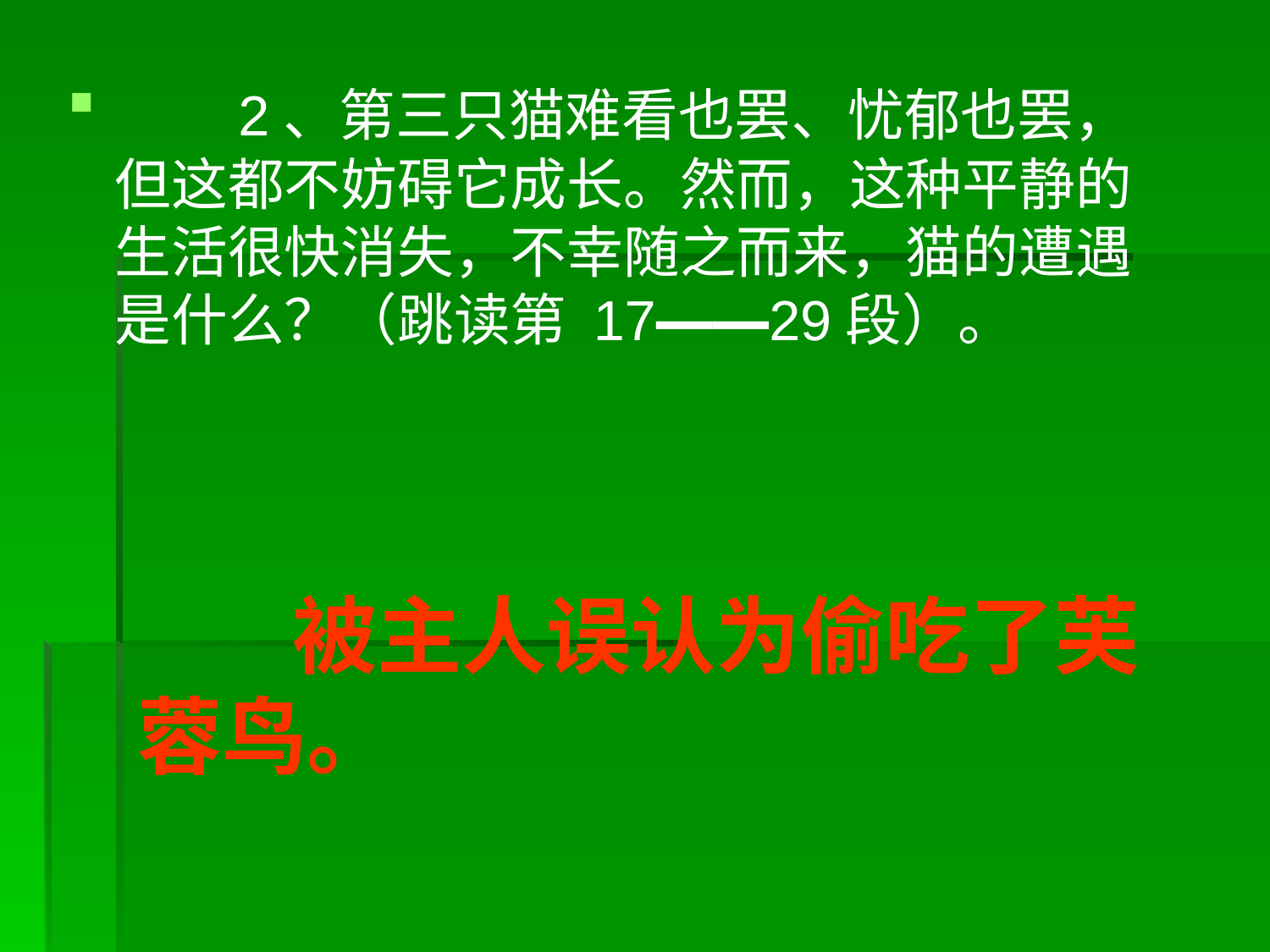

2、第三只猫难看也罢、忧郁也罢，但这都不妨碍它成长。然而，这种平静的生活很快消失，不幸随之而来，猫的遭遇是什么？（跳读第 17——29段）。
       被主人误认为偷吃了芙蓉鸟。